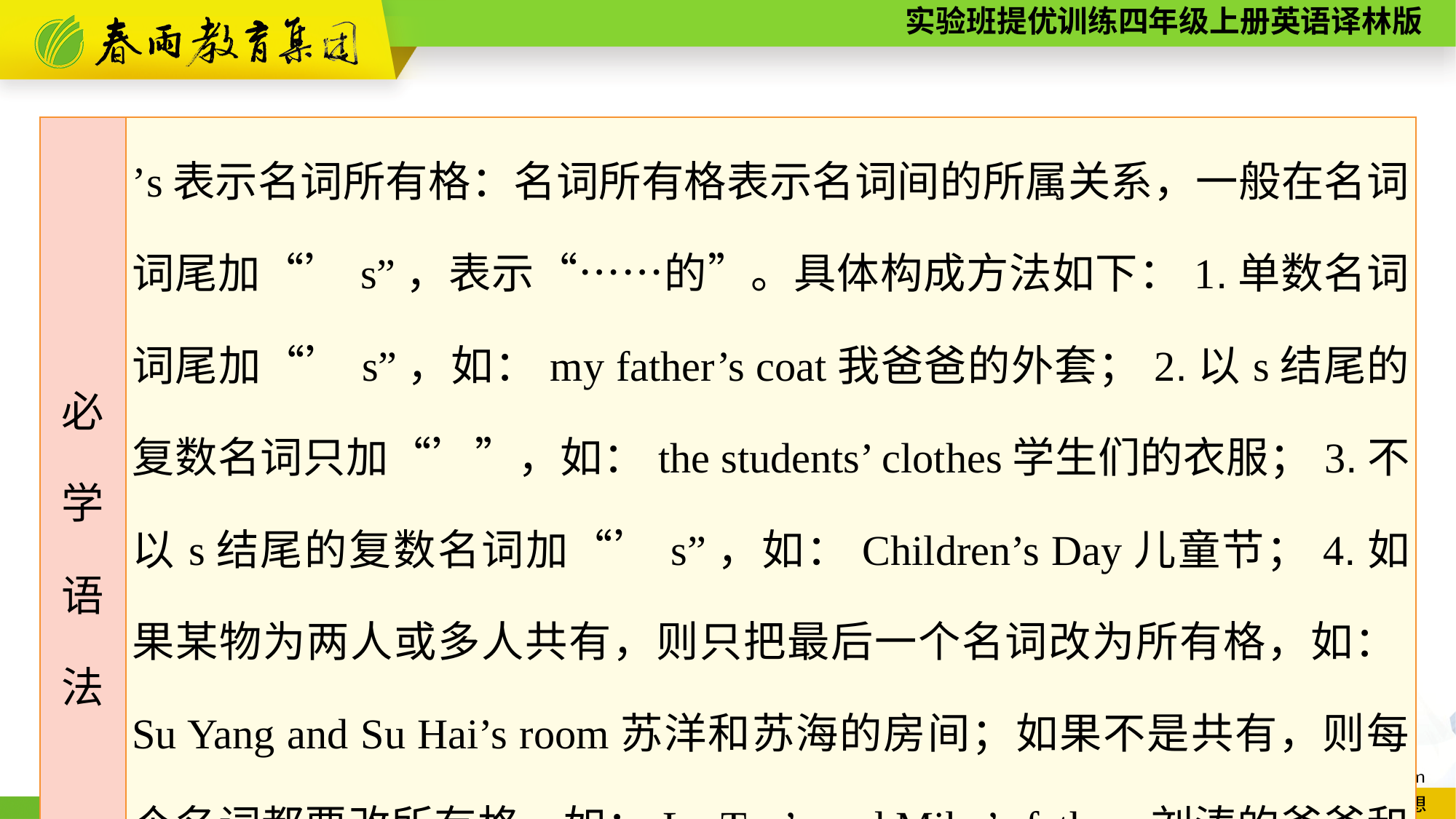

| 必 学 语 法 | ’s表示名词所有格：名词所有格表示名词间的所属关系，一般在名词词尾加“’s”，表示“……的”。具体构成方法如下：1.单数名词词尾加“’s”，如：my father’s coat我爸爸的外套；2.以s结尾的复数名词只加“’”，如：the students’ clothes学生们的衣服；3.不以s结尾的复数名词加“’s”，如：Children’s Day儿童节；4.如果某物为两人或多人共有，则只把最后一个名词改为所有格，如：Su Yang and Su Hai’s room苏洋和苏海的房间；如果不是共有，则每个名词都要改所有格，如：Lu Tao’s and Mike’s fathers刘涛的爸爸和迈克的爸爸。 |
| --- | --- |